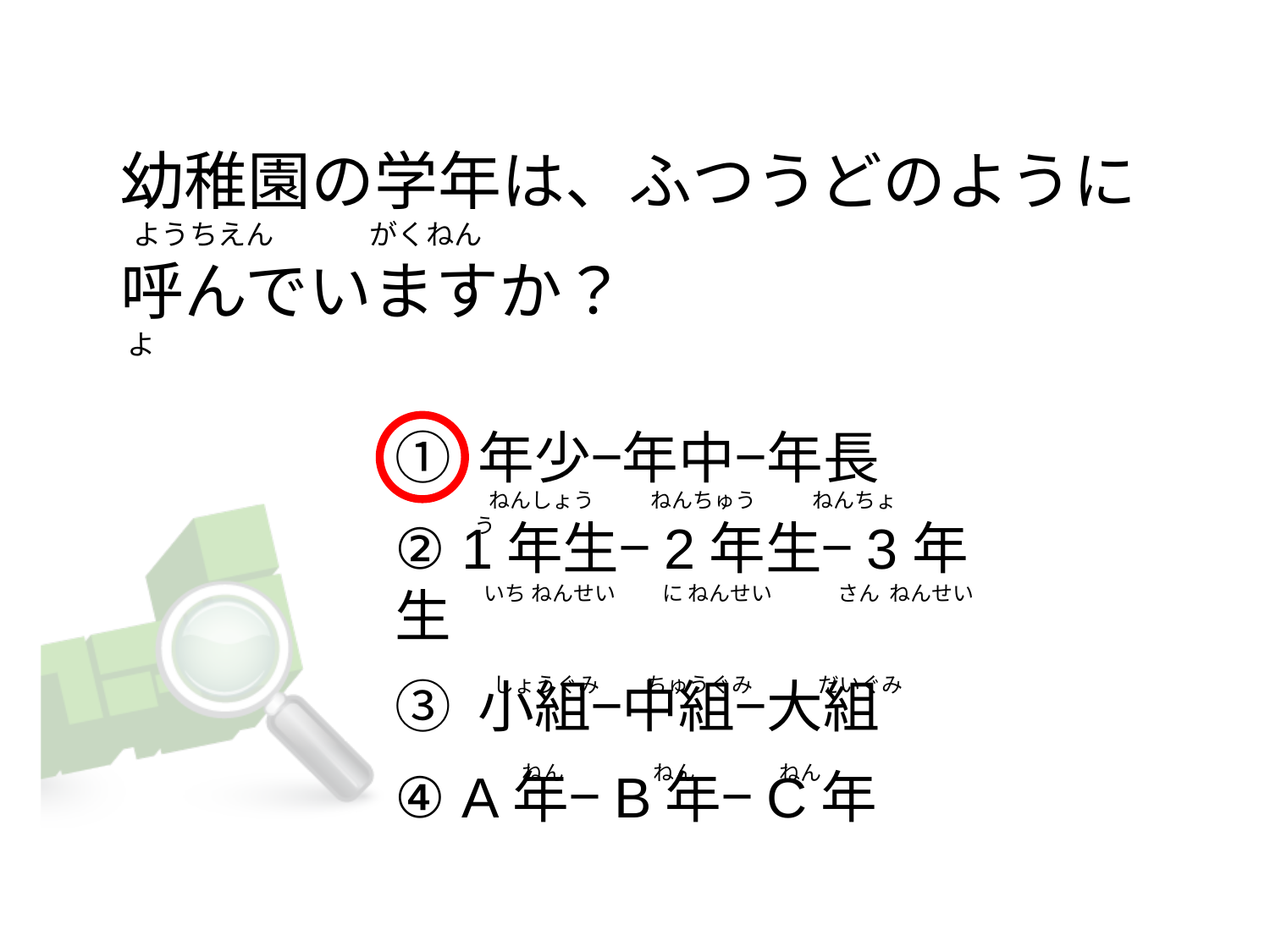

# 幼稚園の学年は、ふつうどのように   ようちえん               がくねん 呼んでいますか？  よ

① 年少−年中−年長
② 1年生−2年生−3年生
③ 小組−中組−大組
④ A年−B年−C年
  ねんしょう            ねんちゅう            ねんちょう
 いち ねんせい          に ねんせい              さん  ねんせい
   しょうぐみ          ちゅうぐみ              だいぐみ
          ねん                   ねん                  ねん